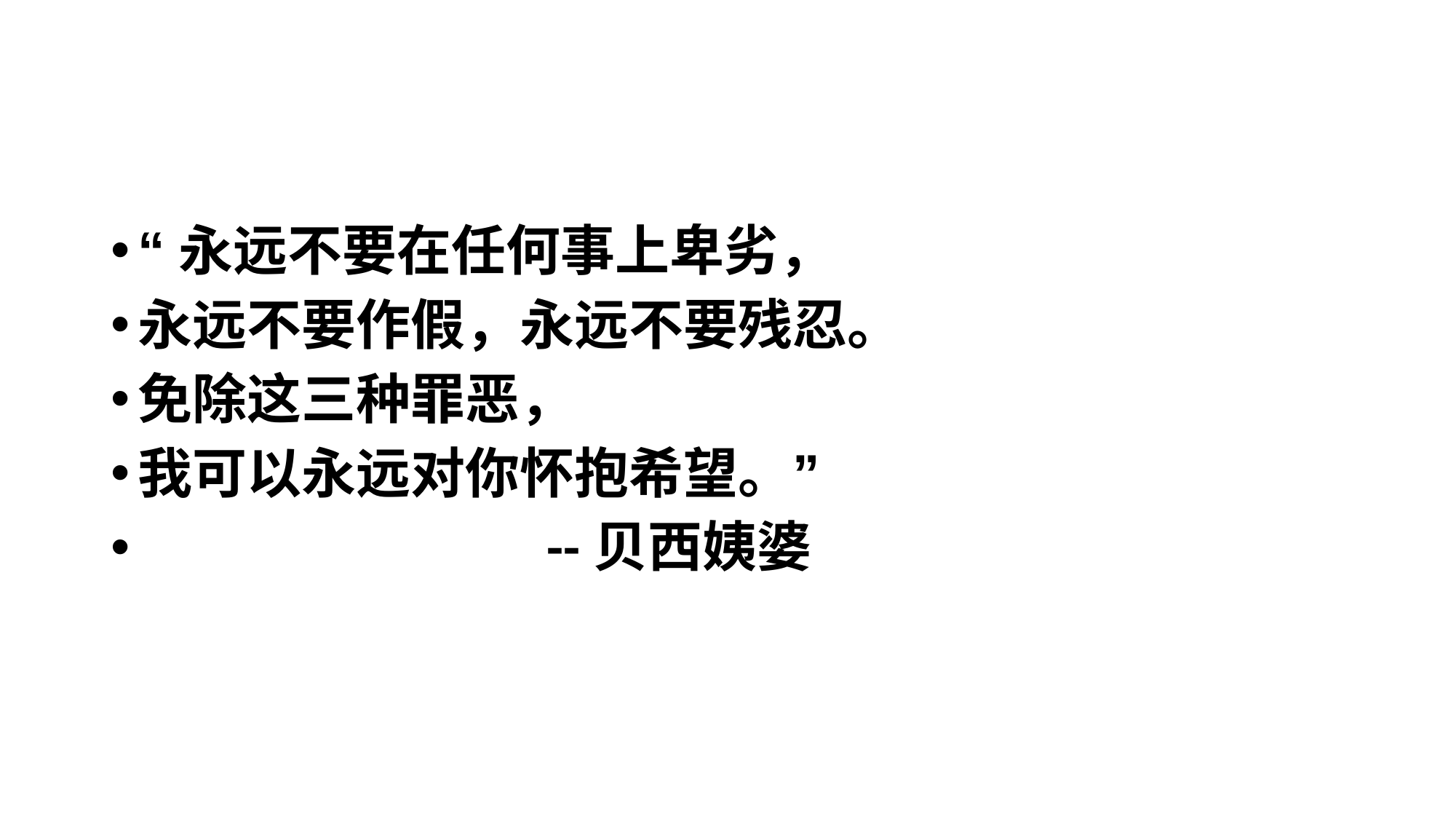

#
“永远不要在任何事上卑劣，
永远不要作假，永远不要残忍。
免除这三种罪恶，
我可以永远对你怀抱希望。”
                                 --贝西姨婆